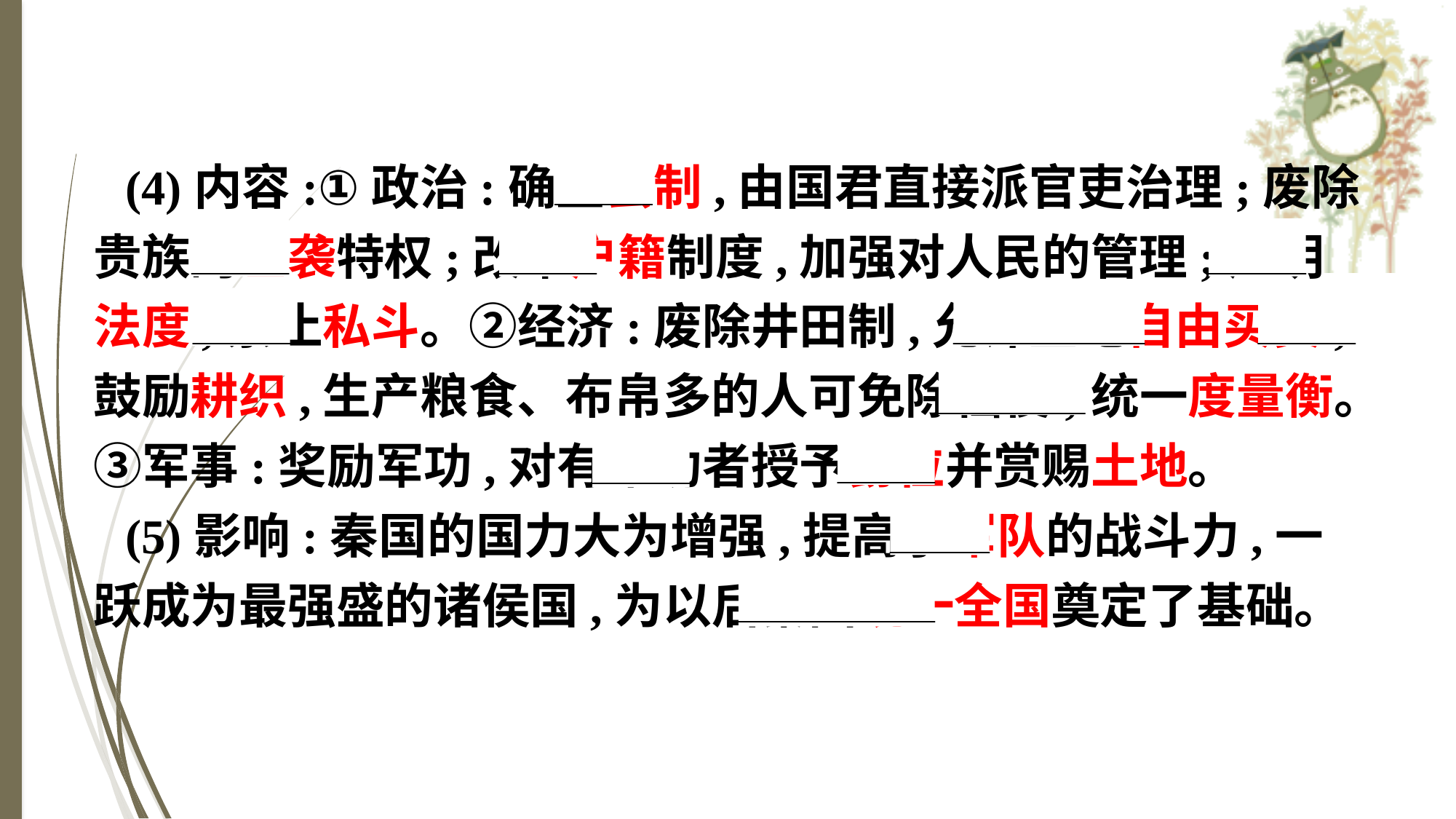

(4)内容:①政治:确立县制,由国君直接派官吏治理;废除贵族的世袭特权;改革户籍制度,加强对人民的管理;严明法度,禁止私斗。②经济:废除井田制,允许土地自由买卖;鼓励耕织,生产粮食、布帛多的人可免除徭役;统一度量衡。③军事:奖励军功,对有军功者授予爵位并赏赐土地。
(5)影响:秦国的国力大为增强,提高了军队的战斗力,一跃成为最强盛的诸侯国,为以后秦国统一全国奠定了基础。